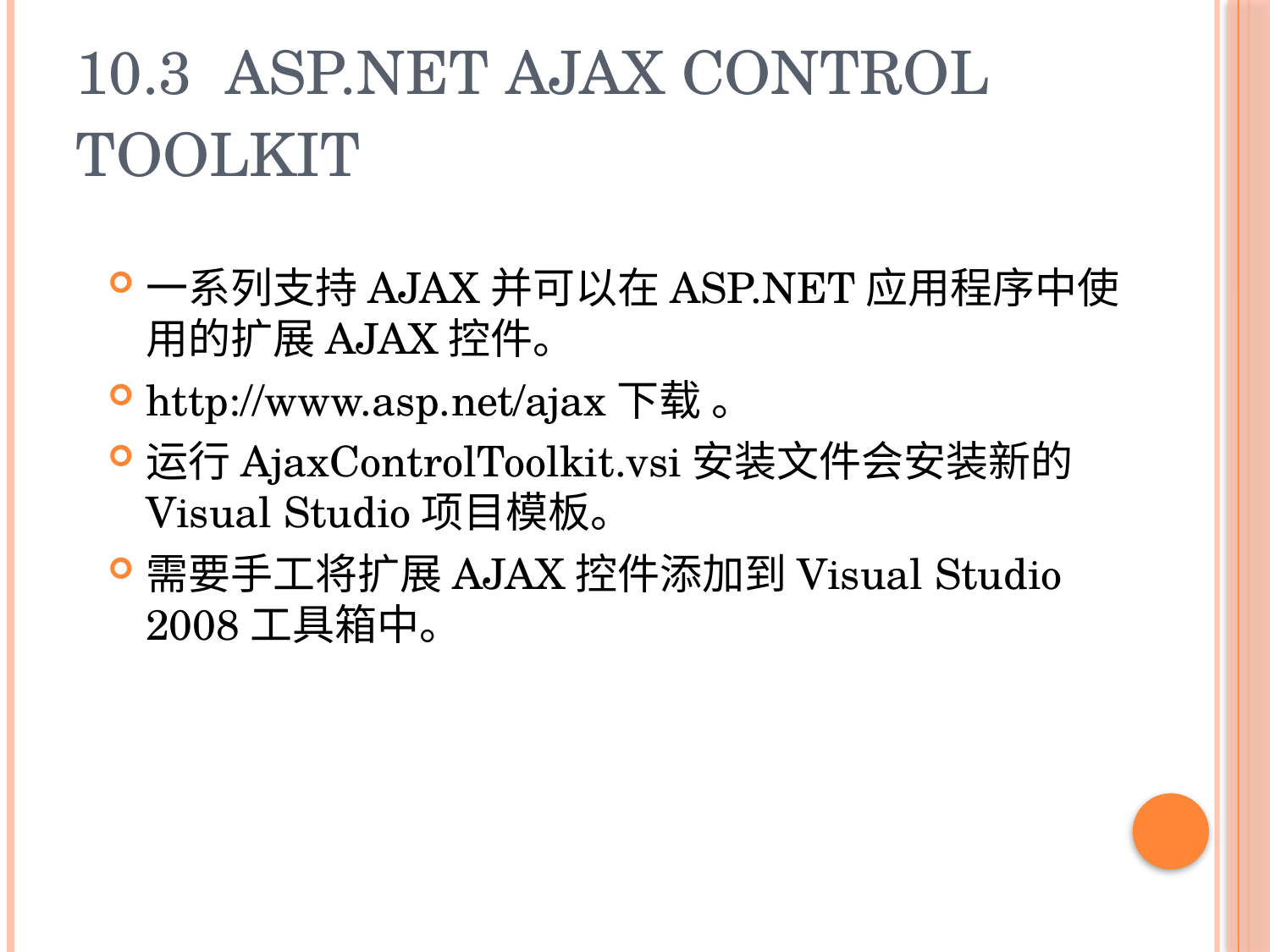

# 10.3  ASP.NET AJAX Control Toolkit
一系列支持AJAX并可以在ASP.NET应用程序中使用的扩展AJAX控件。
http://www.asp.net/ajax下载 。
运行AjaxControlToolkit.vsi安装文件会安装新的Visual Studio项目模板。
需要手工将扩展AJAX控件添加到Visual Studio 2008工具箱中。
28